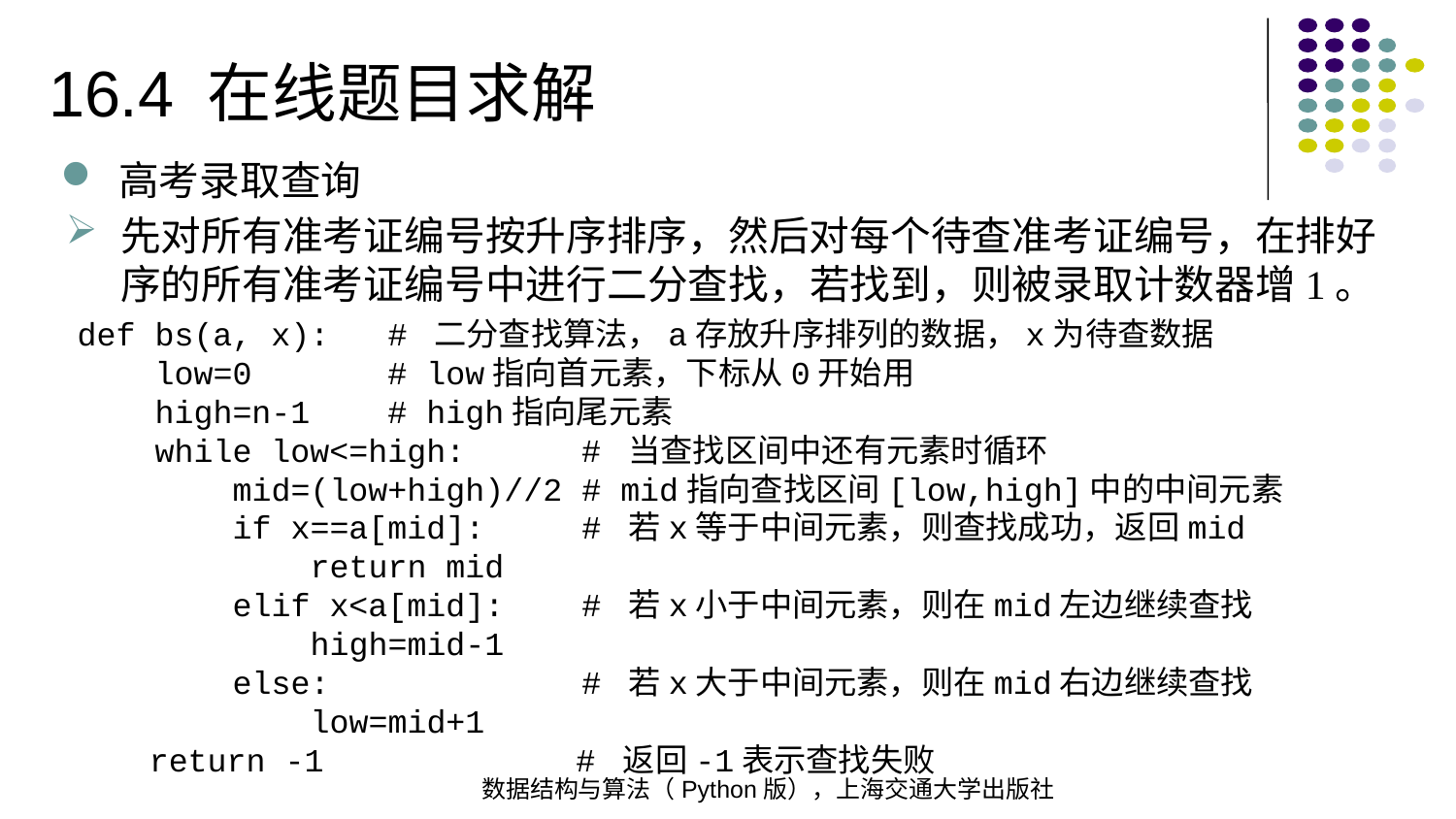

16.4 在线题目求解
高考录取查询
先对所有准考证编号按升序排序，然后对每个待查准考证编号，在排好序的所有准考证编号中进行二分查找，若找到，则被录取计数器增1。
def bs(a, x):   # 二分查找算法，a存放升序排列的数据，x为待查数据
    low=0       # low指向首元素，下标从0开始用
    high=n-1    # high指向尾元素
    while low<=high:      # 当查找区间中还有元素时循环
        mid=(low+high)//2 # mid指向查找区间[low,high]中的中间元素
        if x==a[mid]:     # 若x等于中间元素，则查找成功，返回mid
            return mid
        elif x<a[mid]:    # 若x小于中间元素，则在mid左边继续查找
            high=mid-1
        else:             # 若x大于中间元素，则在mid右边继续查找
            low=mid+1
         return -1             # 返回-1表示查找失败